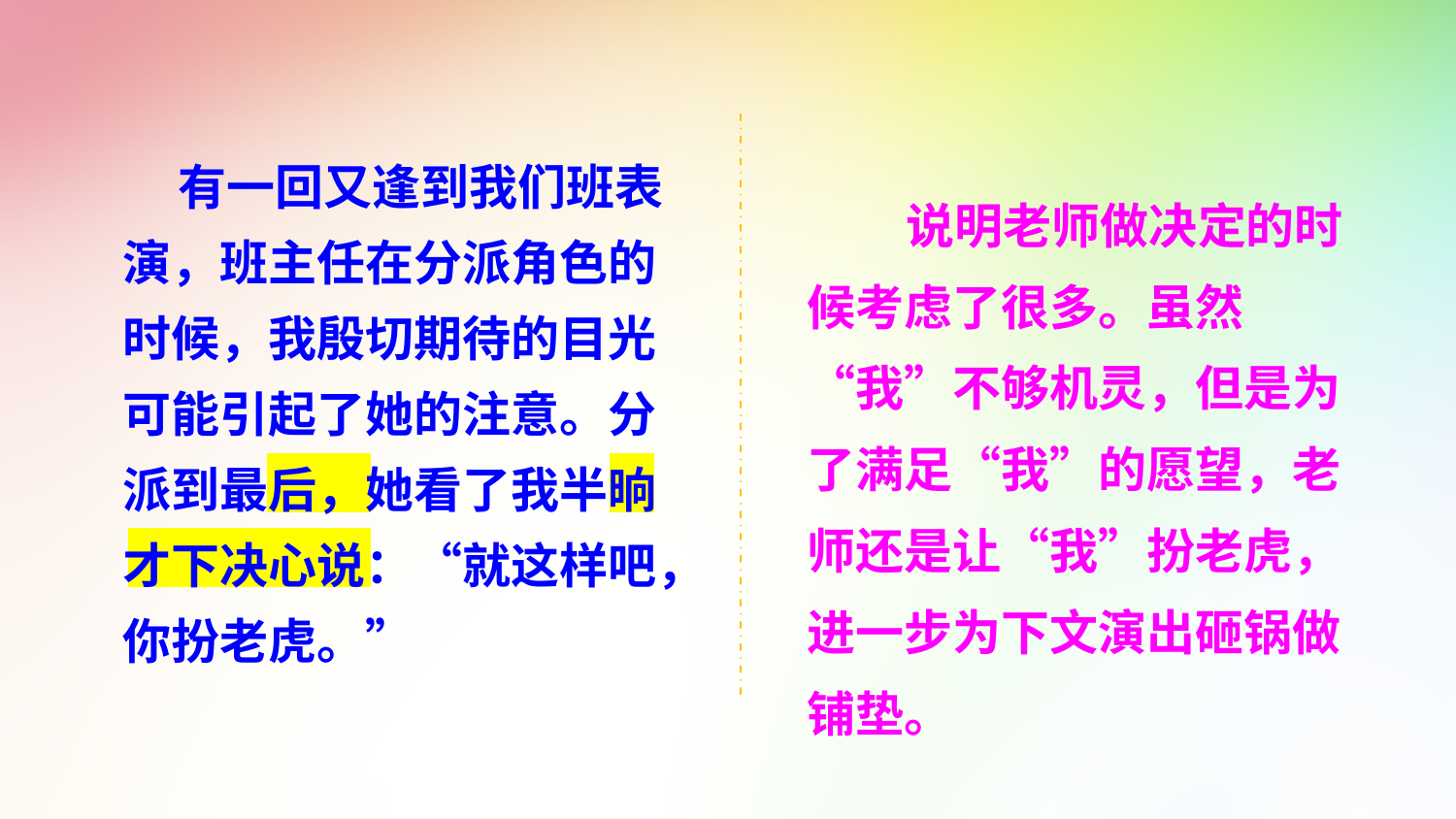

#
    有一回又逢到我们班表演，班主任在分派角色的时候，我殷切期待的目光可能引起了她的注意。分派到最后，她看了我半晌才下决心说：“就这样吧，你扮老虎。”
        说明老师做决定的时候考虑了很多。虽然“我”不够机灵，但是为了满足“我”的愿望，老师还是让“我”扮老虎，进一步为下文演出砸锅做铺垫。